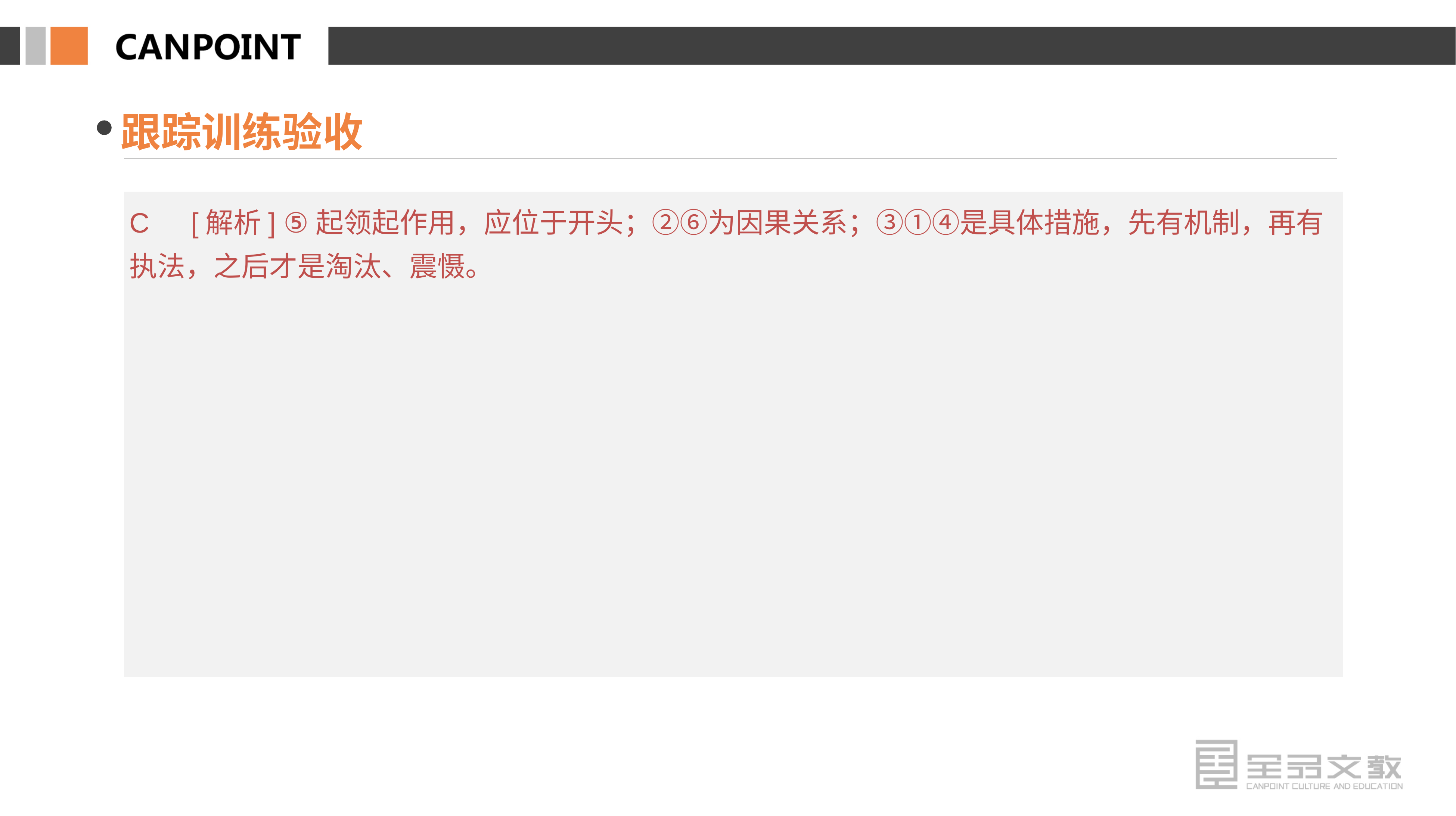

跟踪训练验收

C　[解析] ⑤起领起作用，应位于开头；②⑥为因果关系；③①④是具体措施，先有机制，再有执法，之后才是淘汰、震慑。